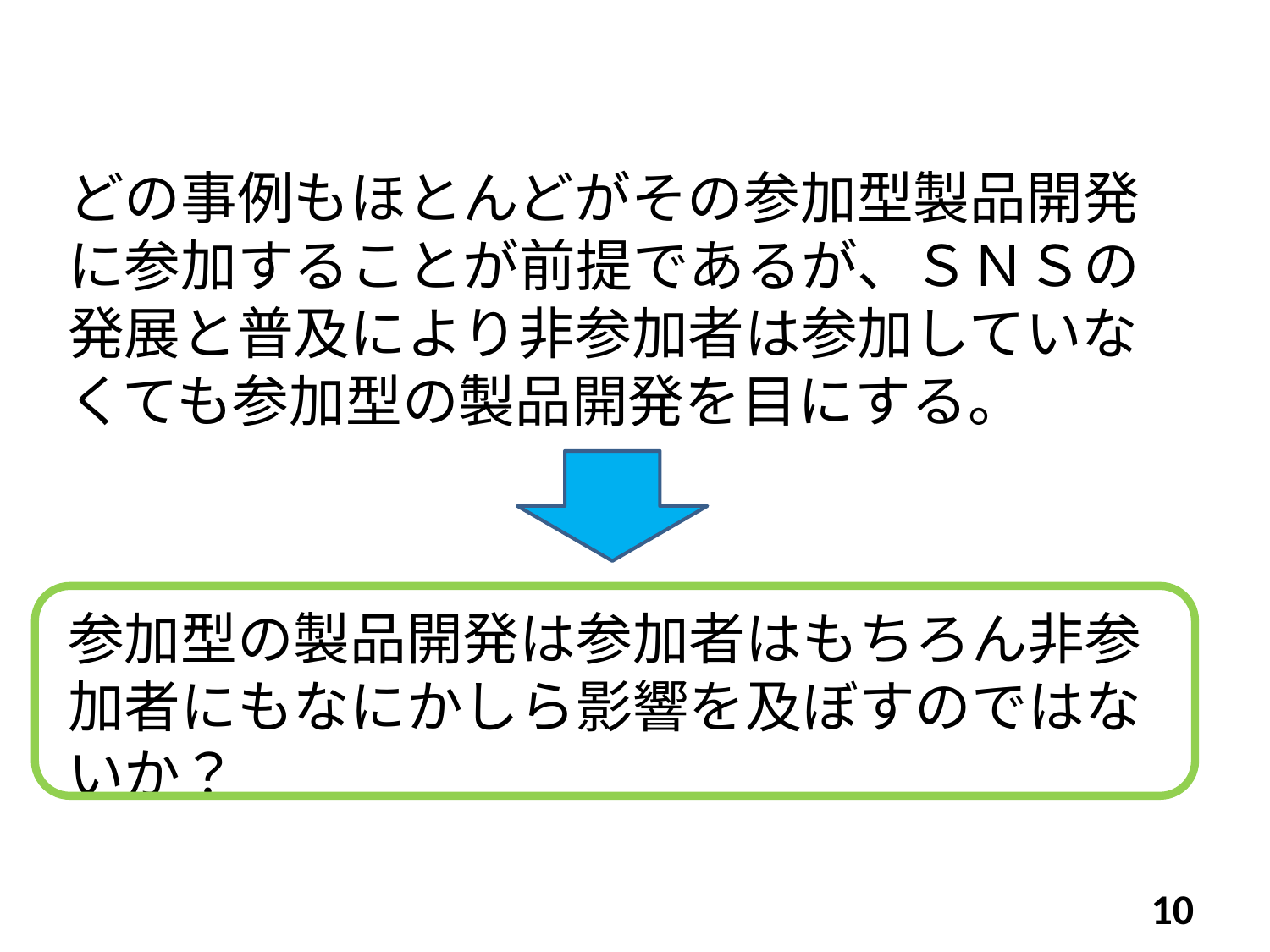

どの事例もほとんどがその参加型製品開発に参加することが前提であるが、ＳＮＳの発展と普及により非参加者は参加していなくても参加型の製品開発を目にする。

参加型の製品開発は参加者はもちろん非参加者にもなにかしら影響を及ぼすのではないか？

10